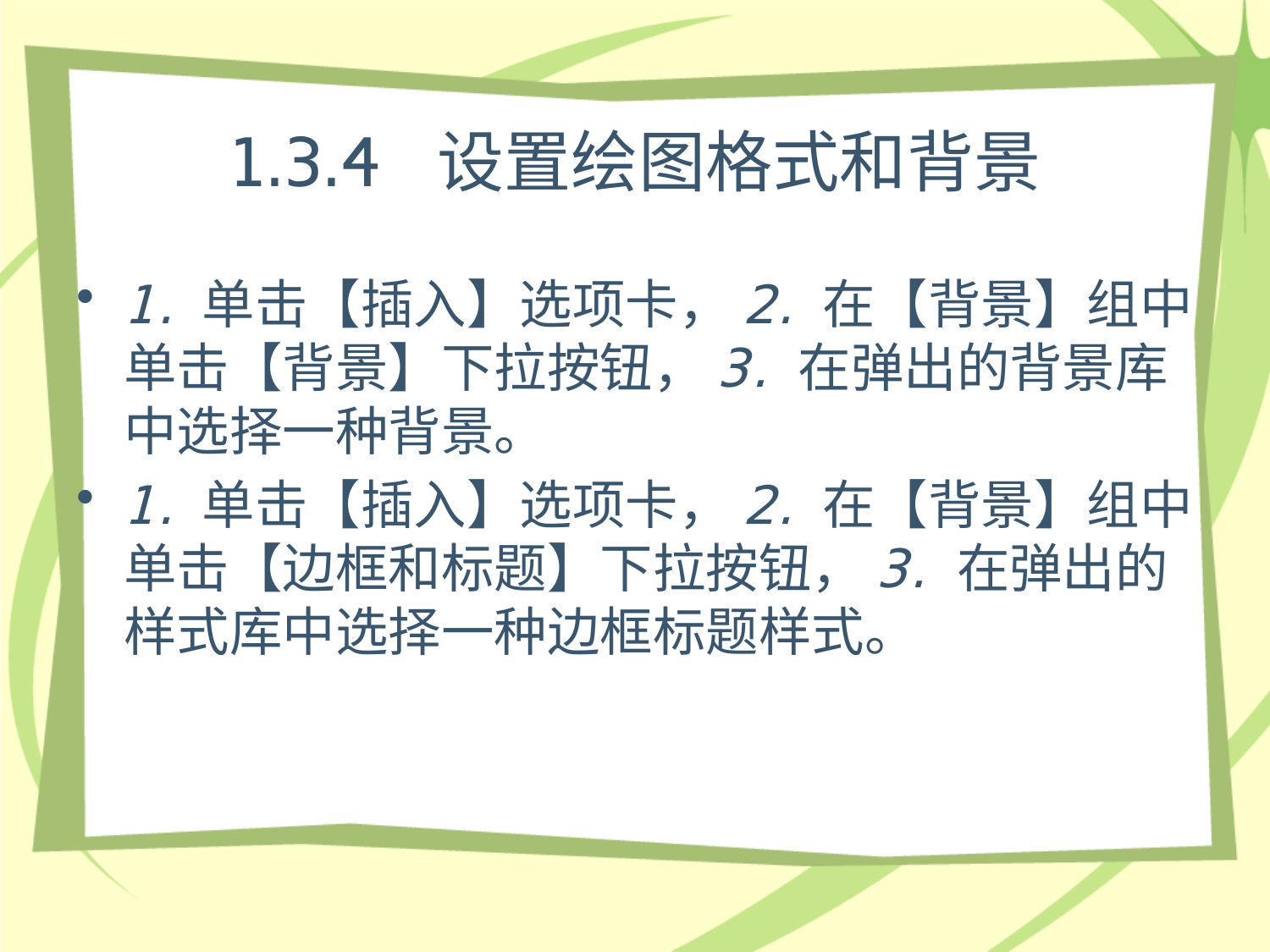

# 1.3.4  设置绘图格式和背景
1. 单击【插入】选项卡，2. 在【背景】组中单击【背景】下拉按钮，3. 在弹出的背景库中选择一种背景。
1. 单击【插入】选项卡，2. 在【背景】组中单击【边框和标题】下拉按钮，3. 在弹出的样式库中选择一种边框标题样式。